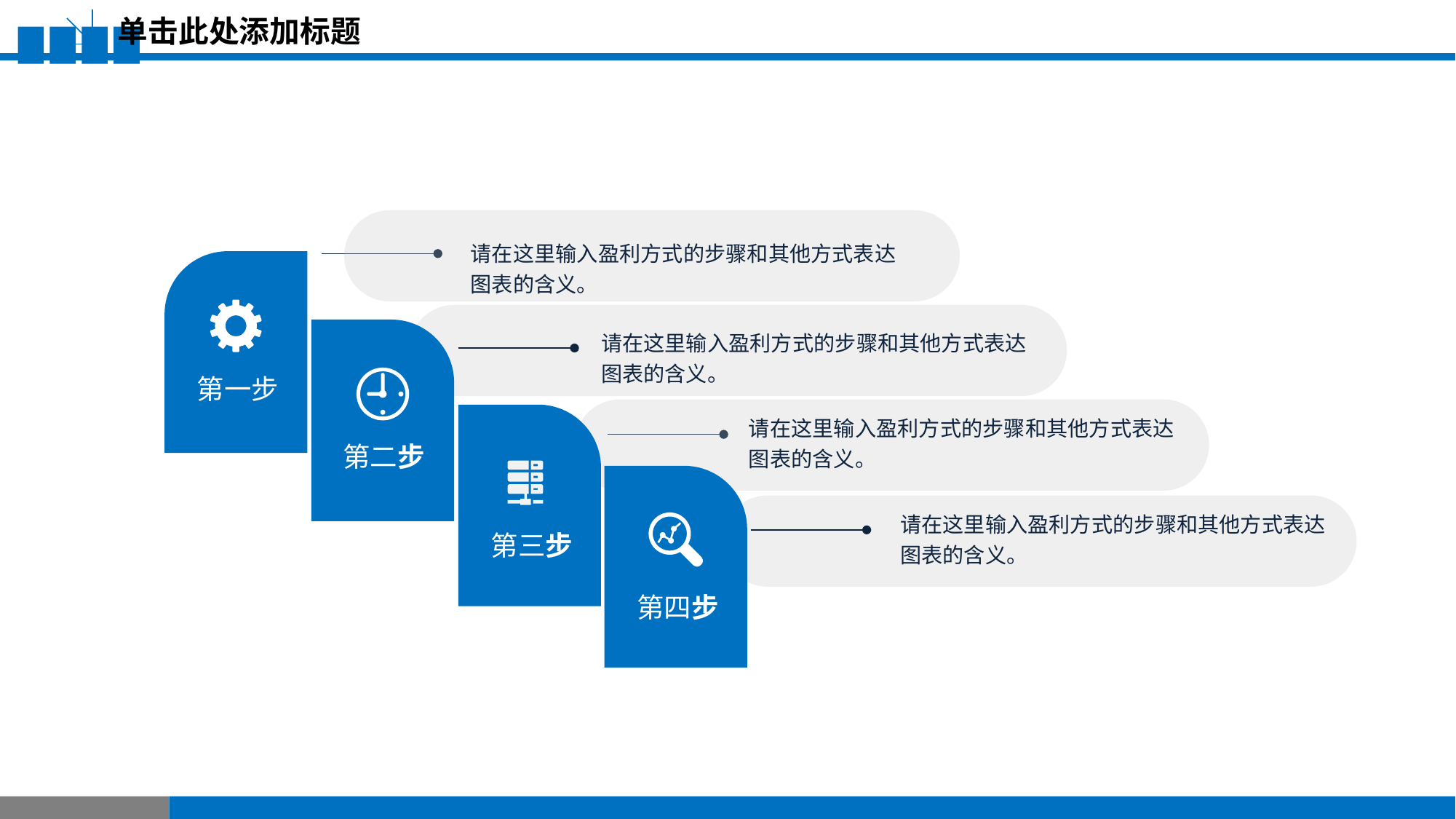

单击此处添加标题

请在这里输入盈利方式的步骤和其他方式表达图表的含义。

 第一步

 第二步
请在这里输入盈利方式的步骤和其他方式表达图表的含义。

 第三步

请在这里输入盈利方式的步骤和其他方式表达图表的含义。

 第四步

请在这里输入盈利方式的步骤和其他方式表达图表的含义。